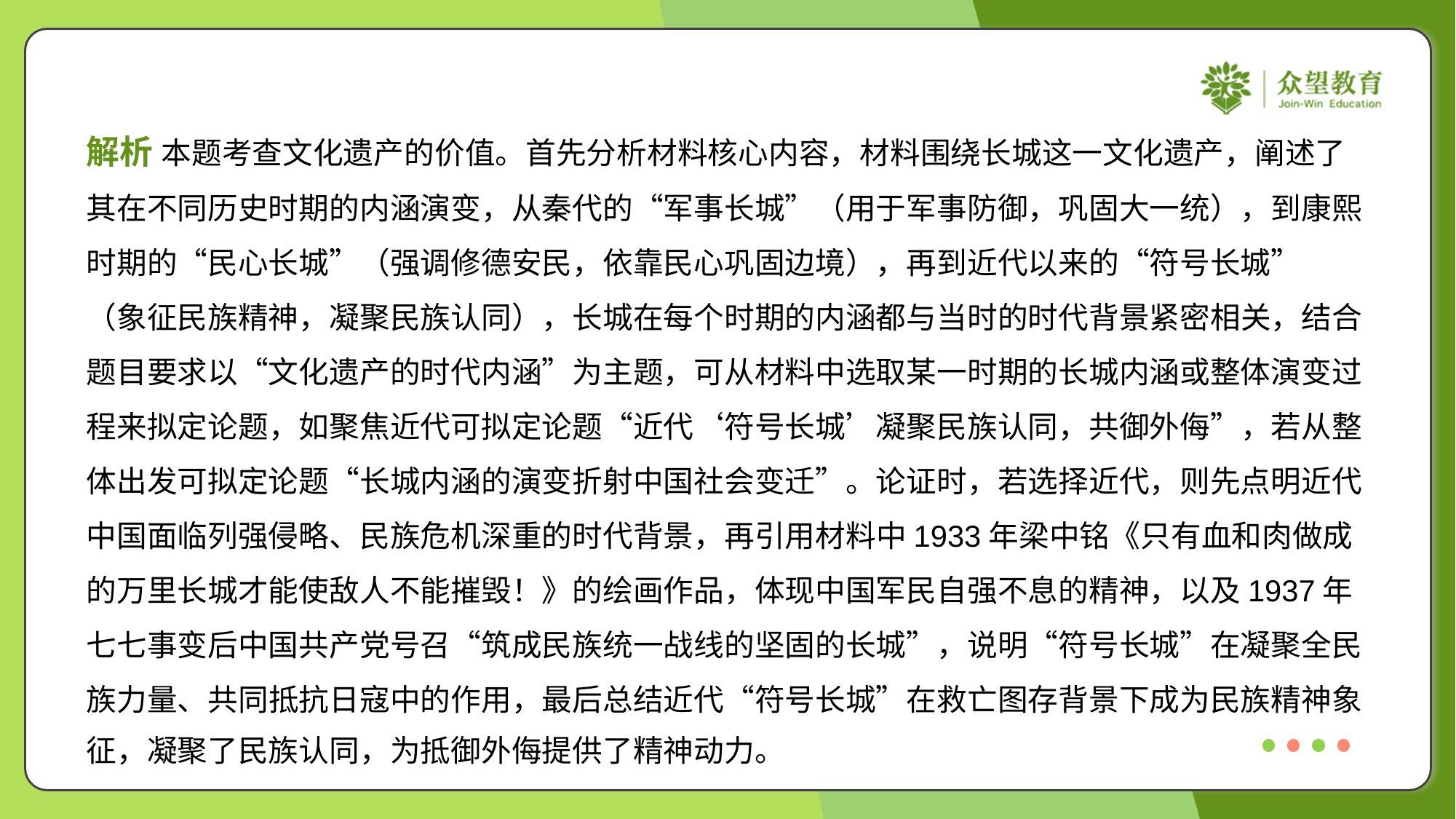

解析 本题考查文化遗产的价值。首先分析材料核心内容，材料围绕长城这一文化遗产，阐述了
其在不同历史时期的内涵演变，从秦代的“军事长城”（用于军事防御，巩固大一统），到康熙
时期的“民心长城”（强调修德安民，依靠民心巩固边境），再到近代以来的“符号长城”
（象征民族精神，凝聚民族认同），长城在每个时期的内涵都与当时的时代背景紧密相关，结合
题目要求以“文化遗产的时代内涵”为主题，可从材料中选取某一时期的长城内涵或整体演变过
程来拟定论题，如聚焦近代可拟定论题“近代‘符号长城’凝聚民族认同，共御外侮”，若从整
体出发可拟定论题“长城内涵的演变折射中国社会变迁”。论证时，若选择近代，则先点明近代
中国面临列强侵略、民族危机深重的时代背景，再引用材料中1933年梁中铭《只有血和肉做成
的万里长城才能使敌人不能摧毁！》的绘画作品，体现中国军民自强不息的精神，以及1937年
七七事变后中国共产党号召“筑成民族统一战线的坚固的长城”，说明“符号长城”在凝聚全民
族力量、共同抵抗日寇中的作用，最后总结近代“符号长城”在救亡图存背景下成为民族精神象
征，凝聚了民族认同，为抵御外侮提供了精神动力。